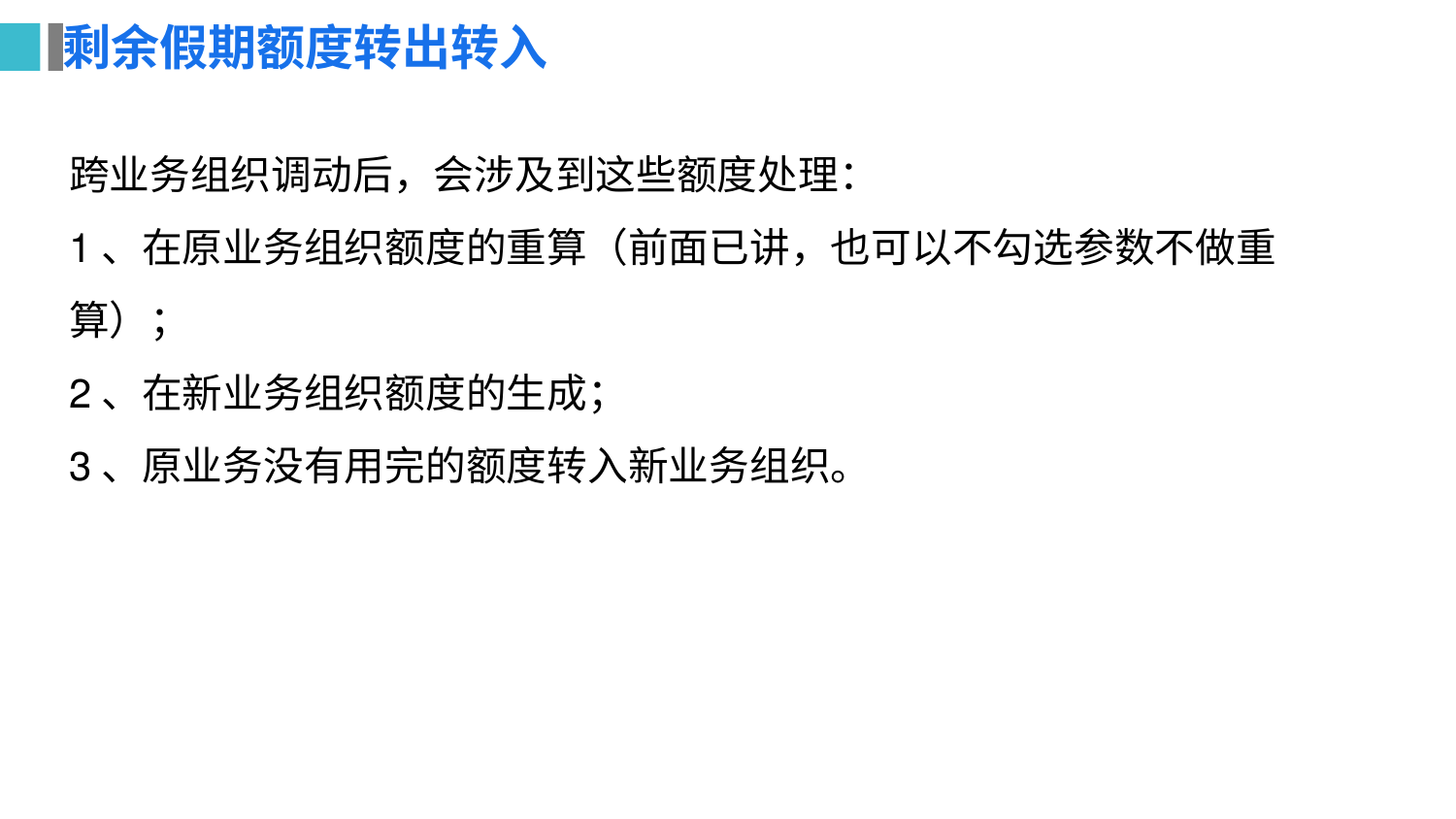

# 剩余假期额度转出转入

跨业务组织调动后，会涉及到这些额度处理：
1、在原业务组织额度的重算（前面已讲，也可以不勾选参数不做重算）；
2、在新业务组织额度的生成；
3、原业务没有用完的额度转入新业务组织。